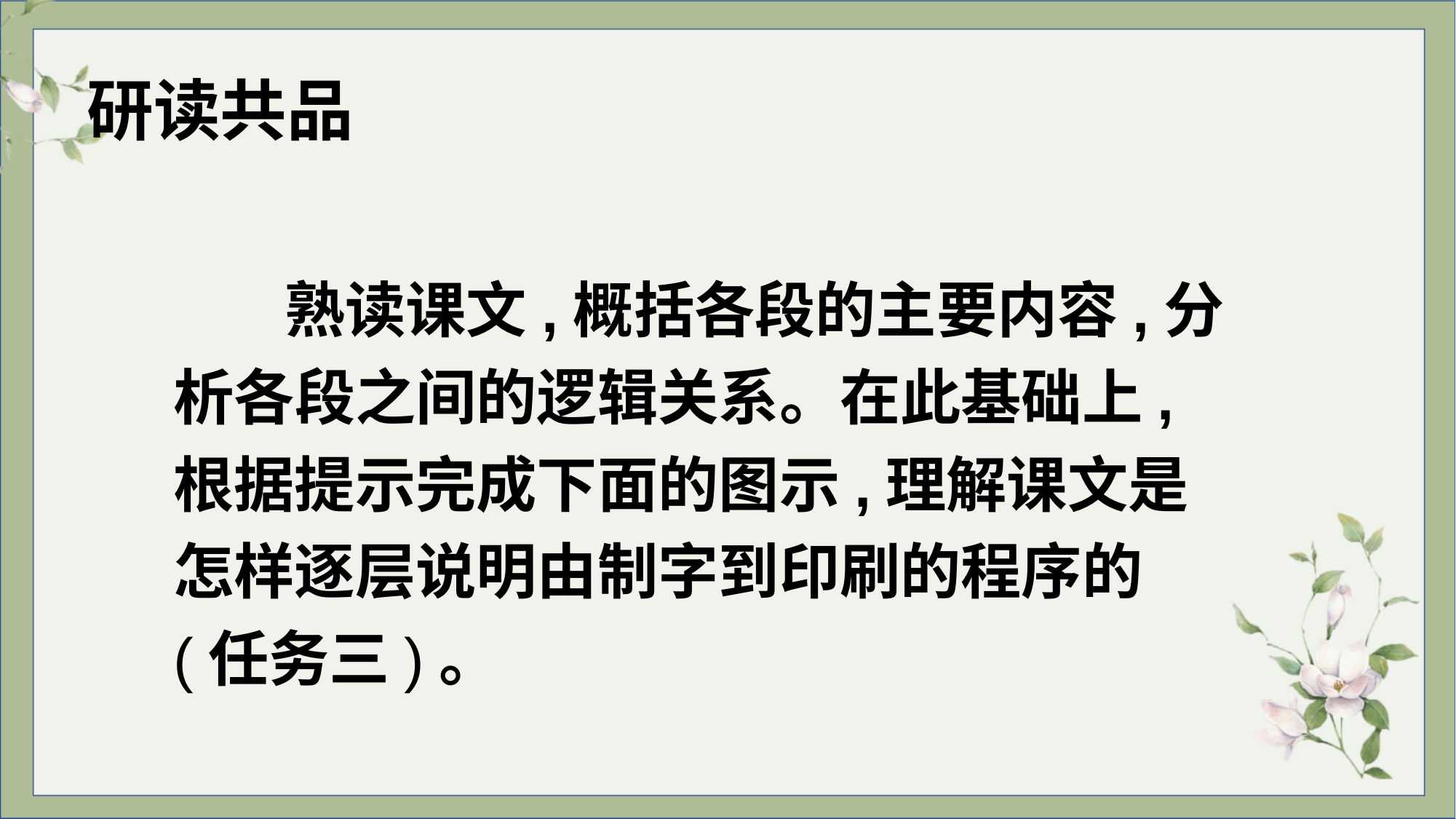

研读共品
       熟读课文,概括各段的主要内容,分析各段之间的逻辑关系。在此基础上,根据提示完成下面的图示,理解课文是怎样逐层说明由制字到印刷的程序的(任务三)。